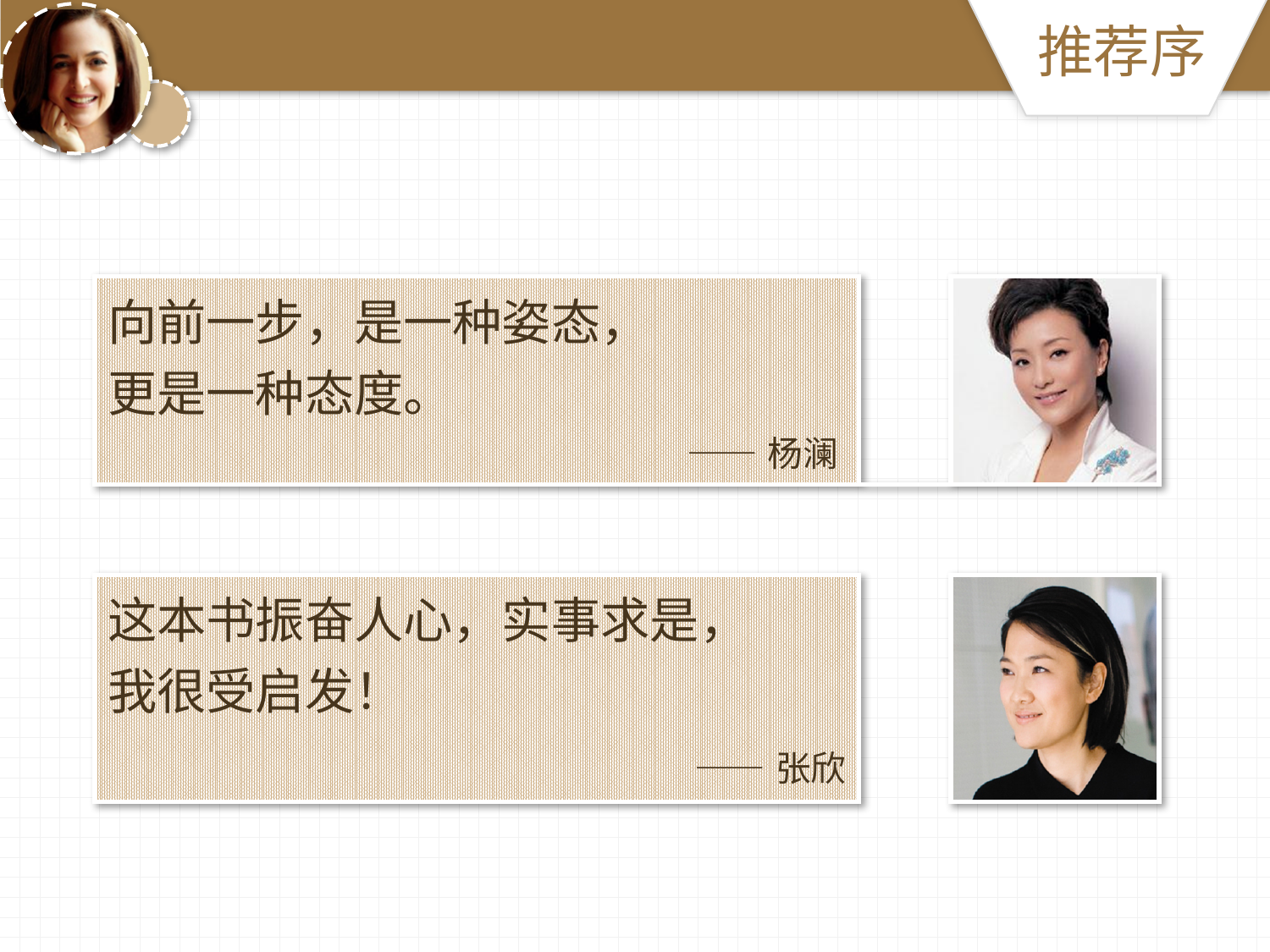

推荐序

| 向前一步，是一种姿态， 更是一种态度。 ——杨澜 |  |  |
| --- | --- | --- |
|  |  |  |
| 这本书振奋人心，实事求是， 我很受启发！ ——张欣 |  |  |